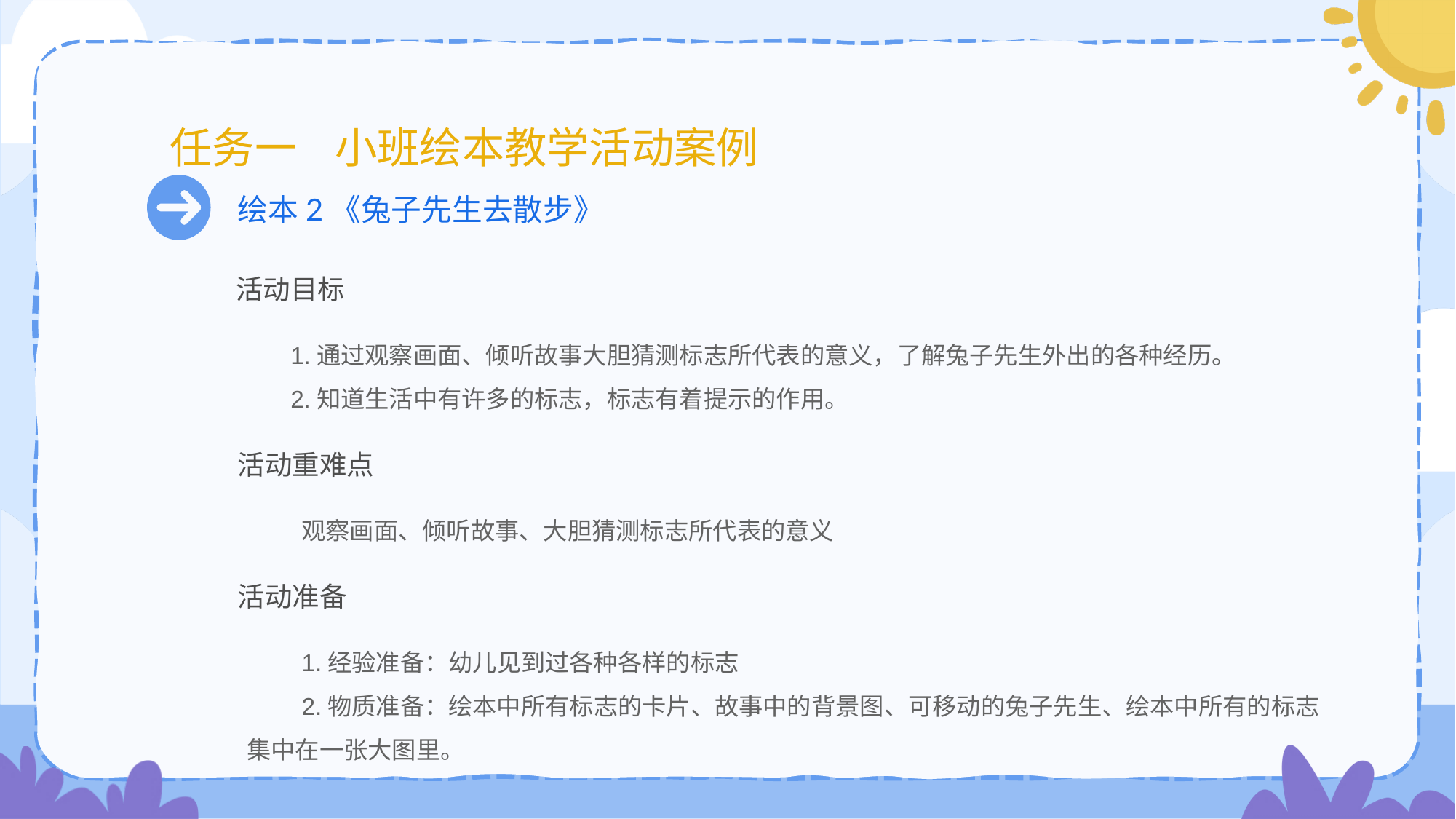

# 任务一    小班绘本教学活动案例

绘本2《兔子先生去散步》

活动目标
1.通过观察画面、倾听故事大胆猜测标志所代表的意义，了解兔子先生外出的各种经历。
2.知道生活中有许多的标志，标志有着提示的作用。
活动重难点
观察画面、倾听故事、大胆猜测标志所代表的意义
活动准备
1.经验准备：幼儿见到过各种各样的标志
2.物质准备：绘本中所有标志的卡片、故事中的背景图、可移动的兔子先生、绘本中所有的标志集中在一张大图里。